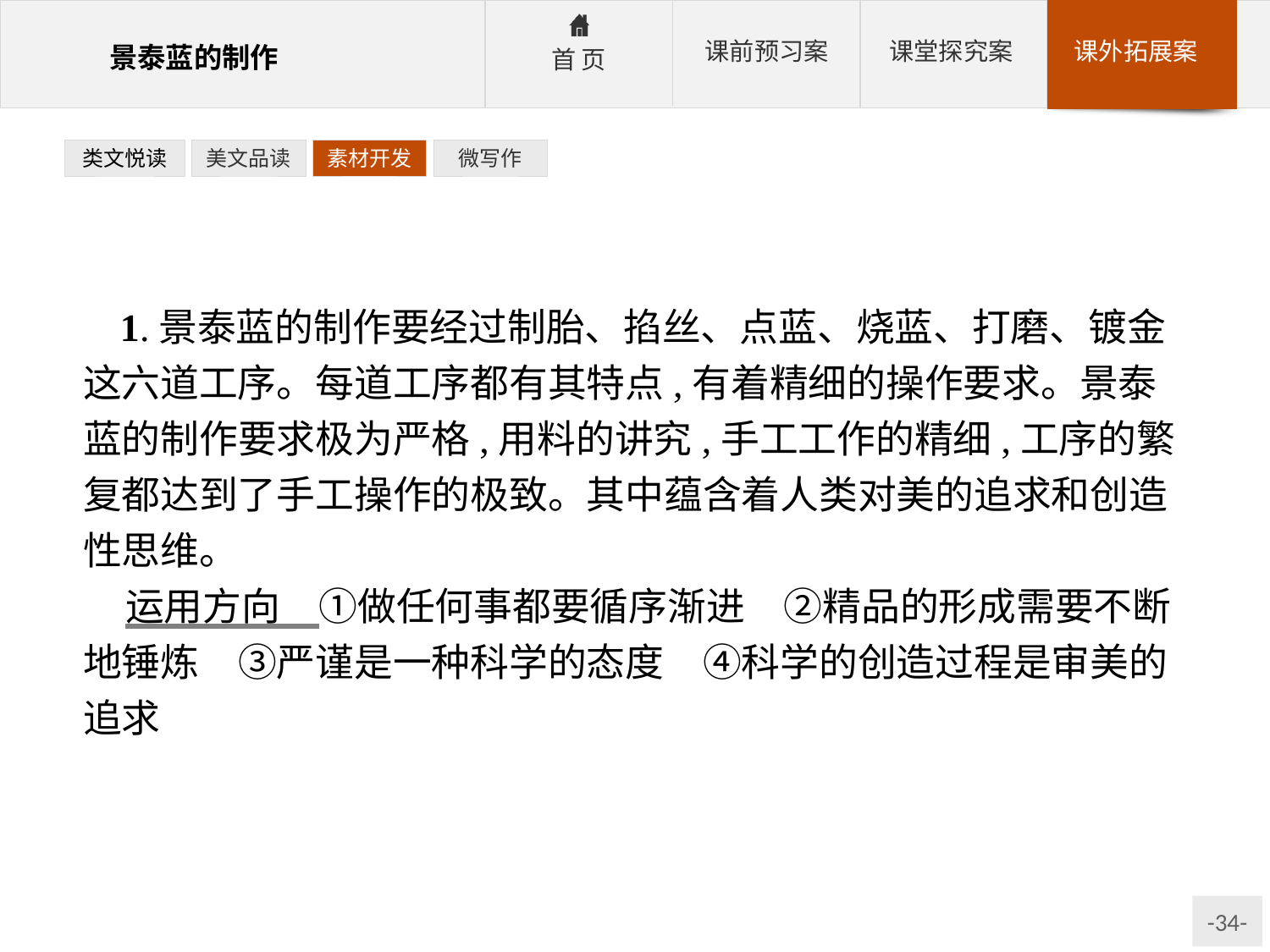

类文悦读
美文品读
素材开发
微写作
1.景泰蓝的制作要经过制胎、掐丝、点蓝、烧蓝、打磨、镀金这六道工序。每道工序都有其特点,有着精细的操作要求。景泰蓝的制作要求极为严格,用料的讲究,手工工作的精细,工序的繁复都达到了手工操作的极致。其中蕴含着人类对美的追求和创造性思维。
运用方向　①做任何事都要循序渐进　②精品的形成需要不断地锤炼　③严谨是一种科学的态度　④科学的创造过程是审美的追求